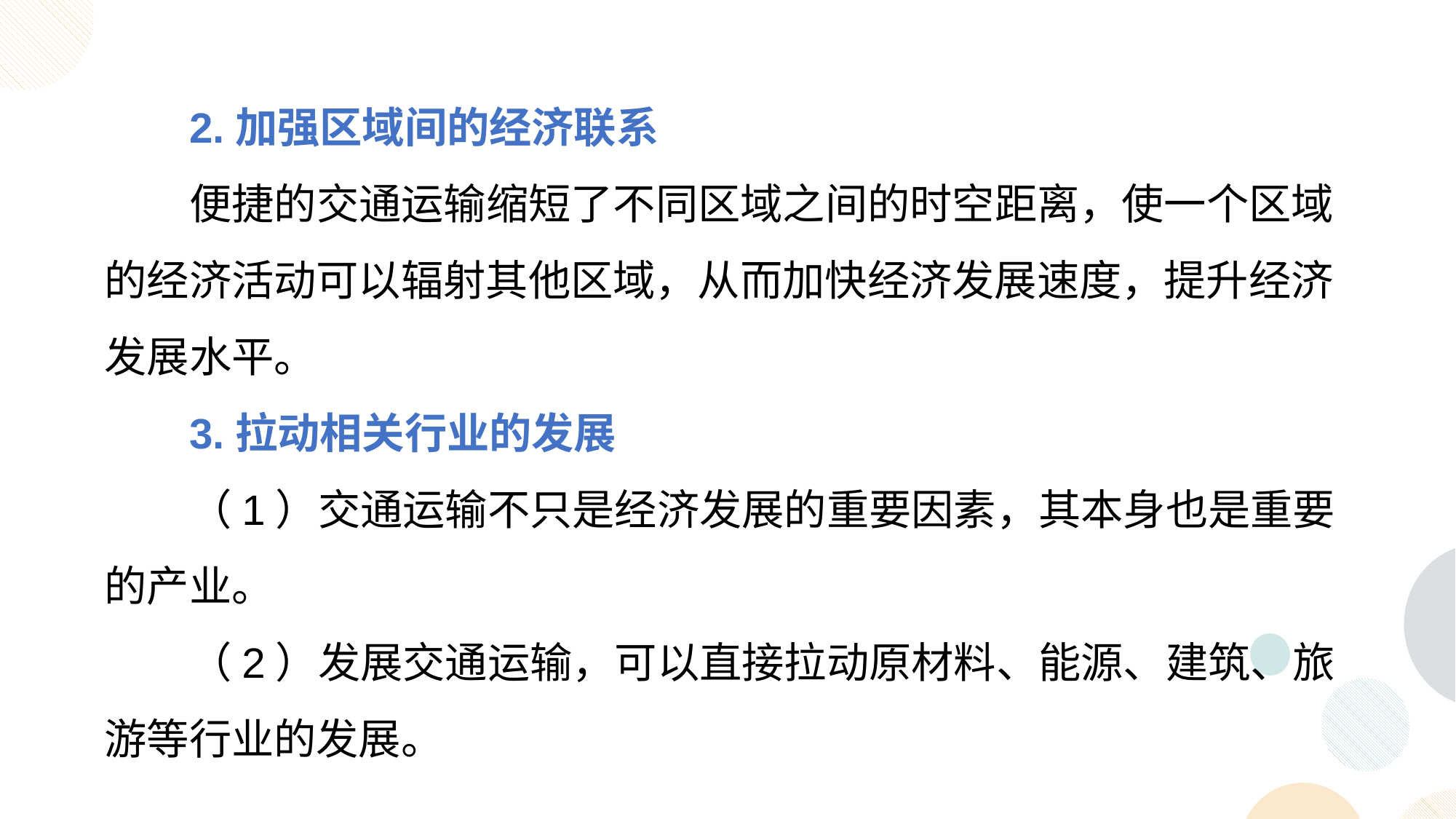

2.加强区域间的经济联系
便捷的交通运输缩短了不同区域之间的时空距离，使一个区域的经济活动可以辐射其他区域，从而加快经济发展速度，提升经济发展水平。
3.拉动相关行业的发展
（1）交通运输不只是经济发展的重要因素，其本身也是重要的产业。
（2）发展交通运输，可以直接拉动原材料、能源、建筑、旅游等行业的发展。